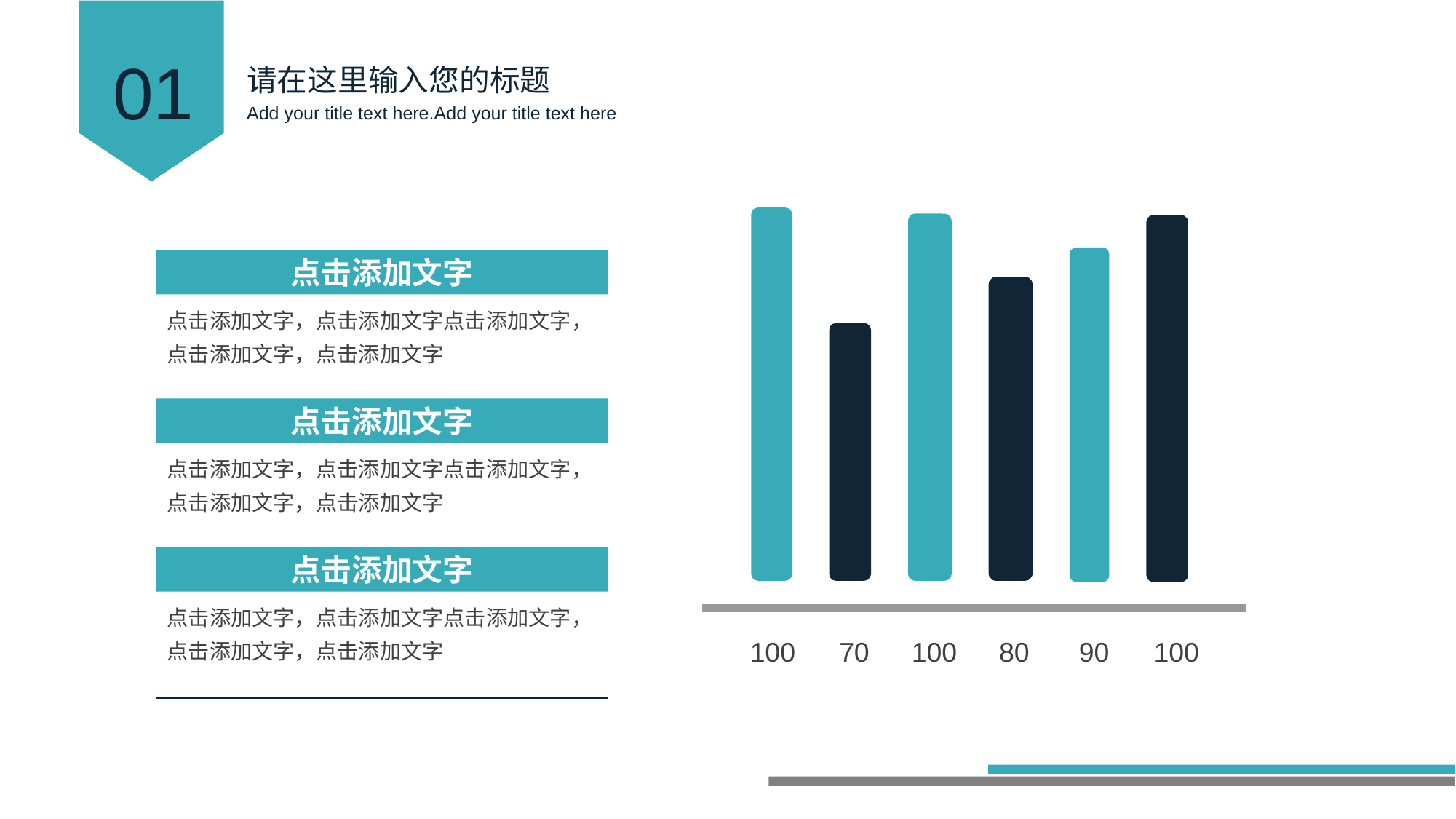

01
请在这里输入您的标题
Add your title text here.Add your title text here

100
70
100
80
90
100
点击添加文字
点击添加文字，点击添加文字点击添加文字，点击添加文字，点击添加文字
点击添加文字
点击添加文字，点击添加文字点击添加文字，点击添加文字，点击添加文字
点击添加文字
点击添加文字，点击添加文字点击添加文字，点击添加文字，点击添加文字